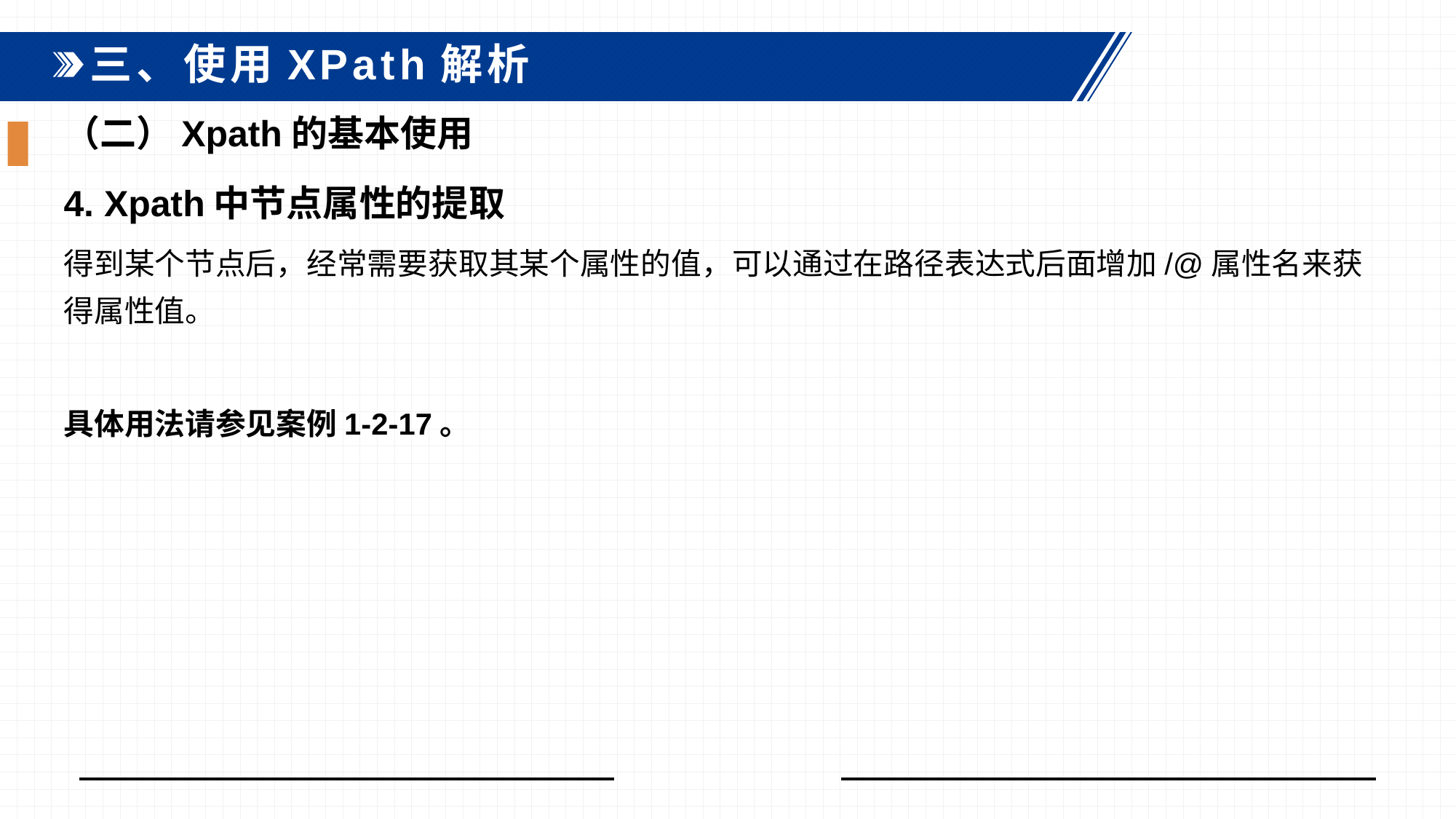

三、使用XPath解析
（二）Xpath的基本使用

4. Xpath中节点属性的提取
得到某个节点后，经常需要获取其某个属性的值，可以通过在路径表达式后面增加/@属性名来获得属性值。

具体用法请参见案例1-2-17。